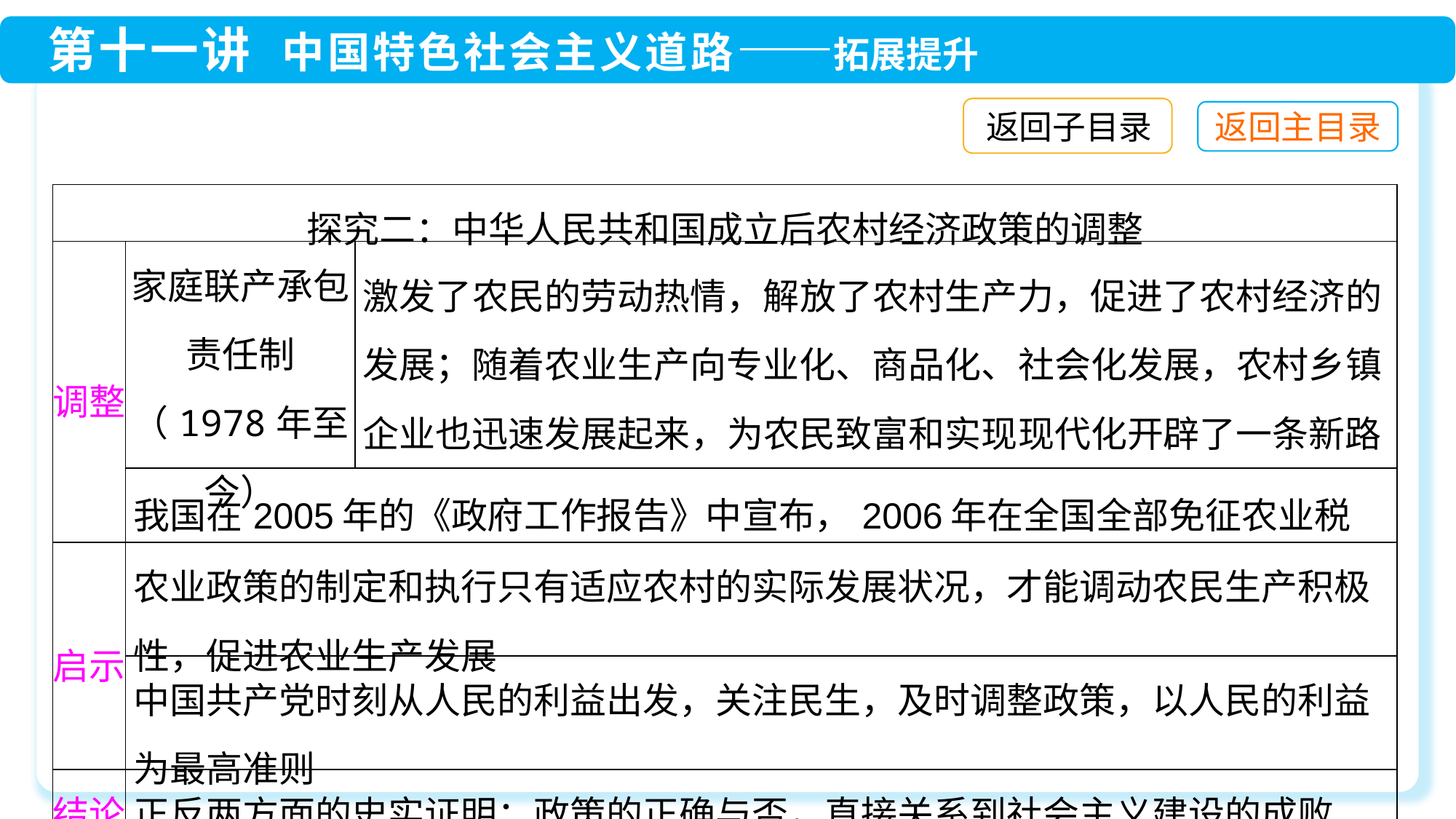

返回子目录
| 探究二：中华人民共和国成立后农村经济政策的调整 |  |  |
| --- | --- | --- |
| 调整 | 家庭联产承包责任制 （1978年至今） | 激发了农民的劳动热情，解放了农村生产力，促进了农村经济的发展；随着农业生产向专业化、商品化、社会化发展，农村乡镇企业也迅速发展起来，为农民致富和实现现代化开辟了一条新路 |
|  | 我国在2005年的《政府工作报告》中宣布，2006年在全国全部免征农业税 |  |
| 启示 | 农业政策的制定和执行只有适应农村的实际发展状况，才能调动农民生产积极性，促进农业生产发展 |  |
|  | 中国共产党时刻从人民的利益出发，关注民生，及时调整政策，以人民的利益为最高准则 |  |
| 结论 | 正反两方面的史实证明：政策的正确与否，直接关系到社会主义建设的成败 |  |